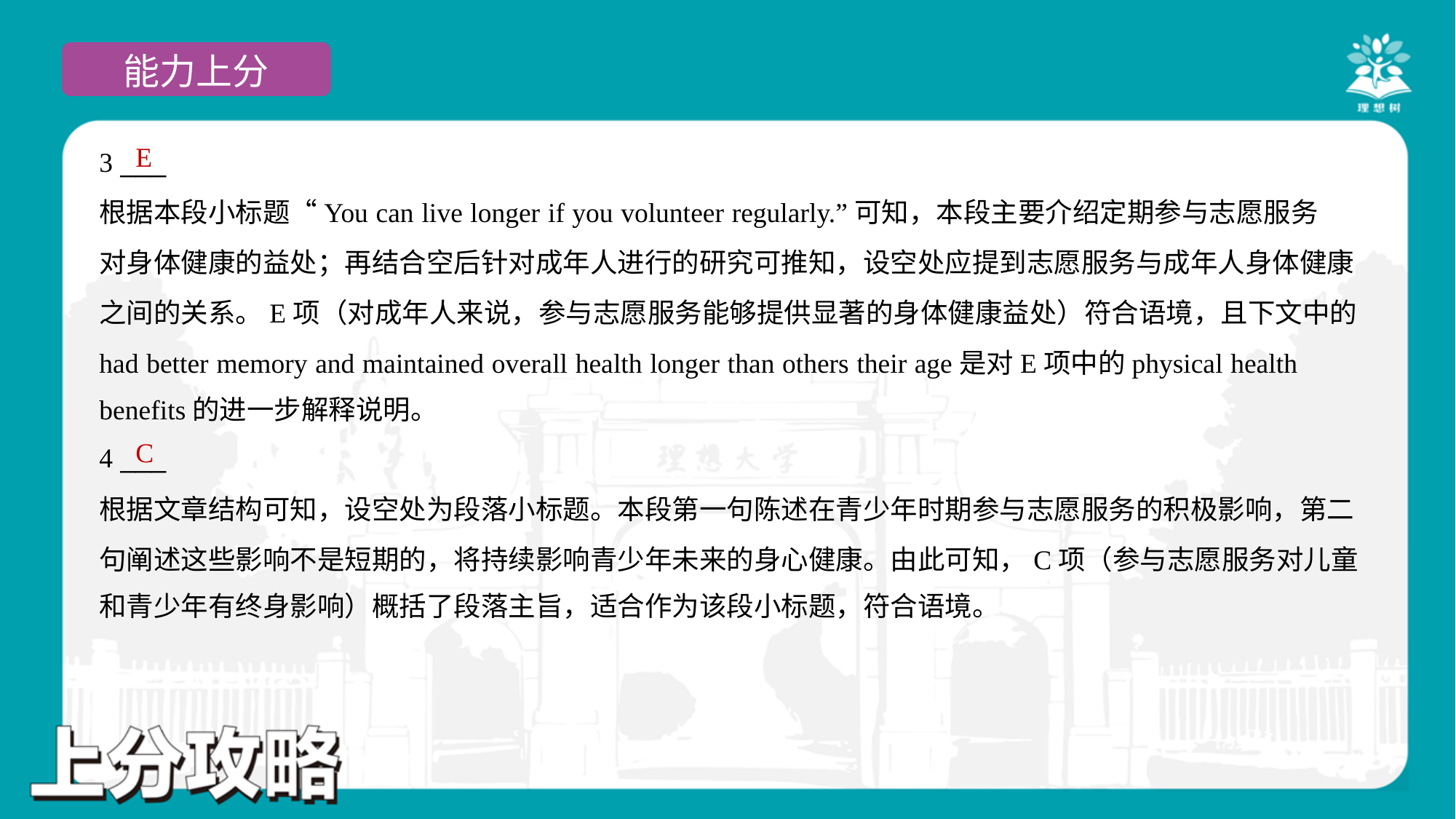

E
3 ___
根据本段小标题“You can live longer if you volunteer regularly.”可知，本段主要介绍定期参与志愿服务
对身体健康的益处；再结合空后针对成年人进行的研究可推知，设空处应提到志愿服务与成年人身体健康
之间的关系。E项（对成年人来说，参与志愿服务能够提供显著的身体健康益处）符合语境，且下文中的
had better memory and maintained overall health longer than others their age是对E项中的physical health
benefits的进一步解释说明。
C
4 ___
根据文章结构可知，设空处为段落小标题。本段第一句陈述在青少年时期参与志愿服务的积极影响，第二
句阐述这些影响不是短期的，将持续影响青少年未来的身心健康。由此可知，C项（参与志愿服务对儿童
和青少年有终身影响）概括了段落主旨，适合作为该段小标题，符合语境。